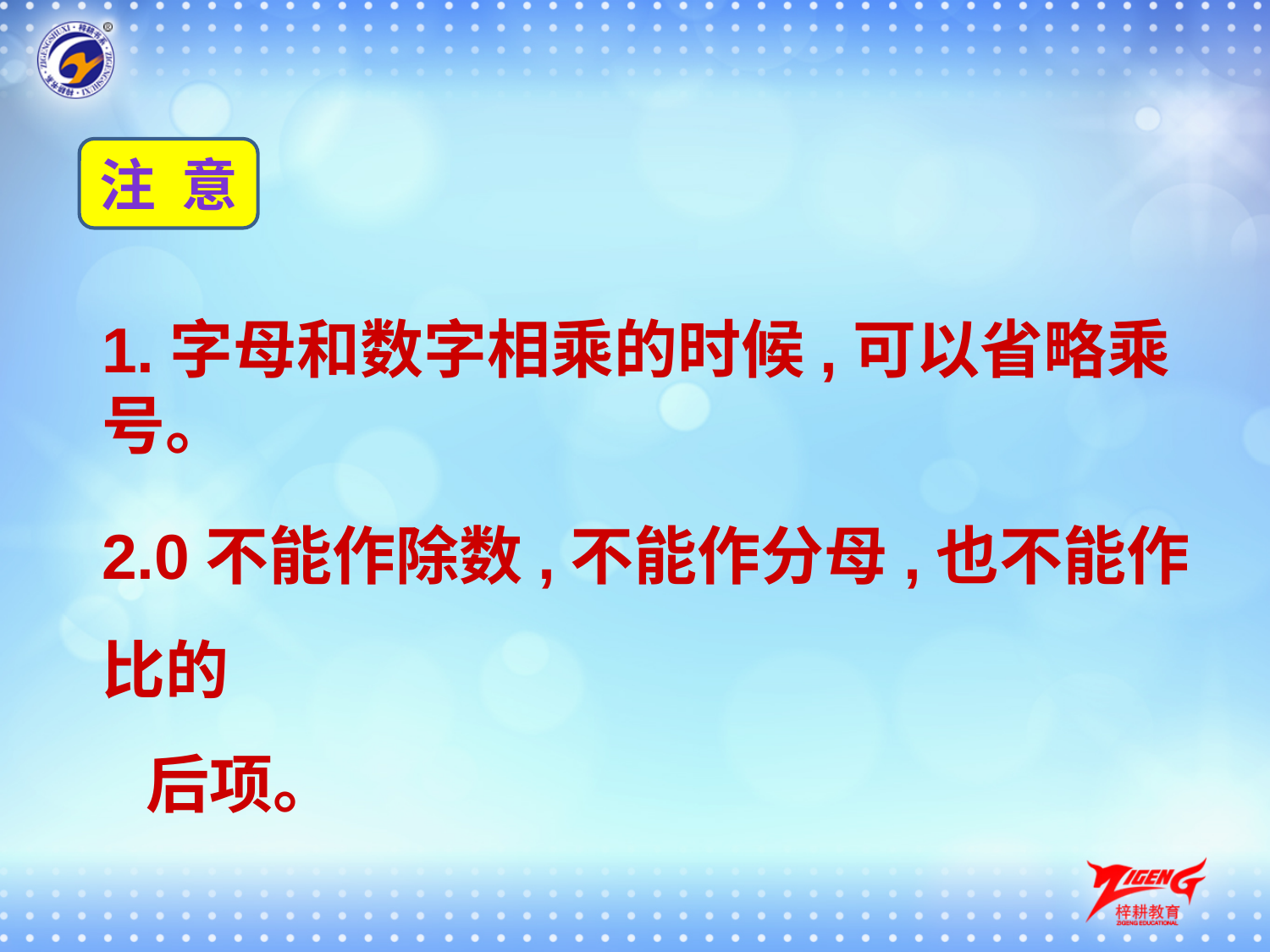

注  意
1.字母和数字相乘的时候,可以省略乘号。
2.0不能作除数,不能作分母,也不能作比的
  后项。